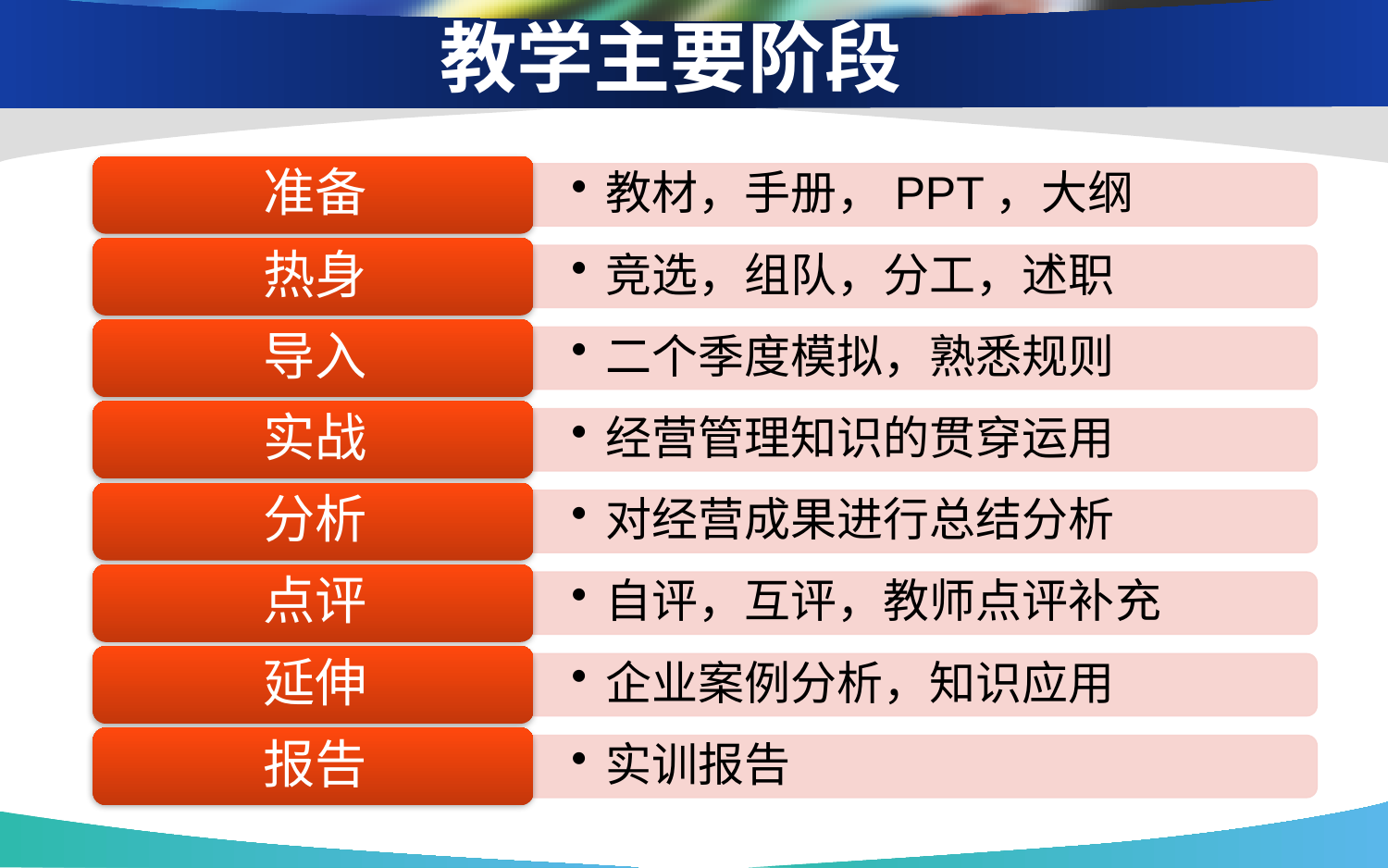

# 教学主要阶段

教材，手册，PPT，大纲
准备
竞选，组队，分工，述职
热身
二个季度模拟，熟悉规则
导入
经营管理知识的贯穿运用
实战
对经营成果进行总结分析
分析
自评，互评，教师点评补充
点评
企业案例分析，知识应用
延伸
实训报告
报告